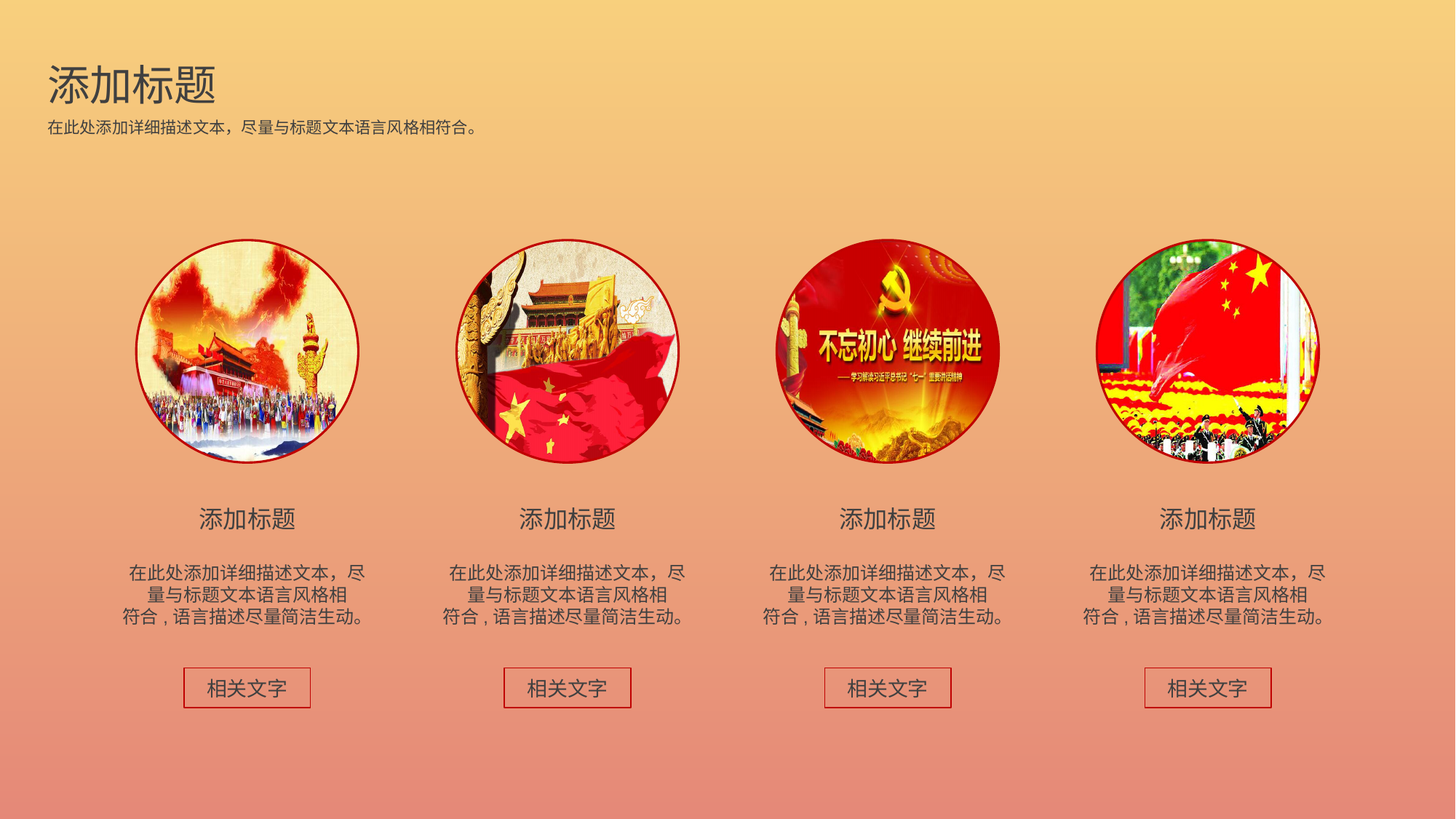

添加标题
在此处添加详细描述文本，尽量与标题文本语言风格相符合。

添加标题

在此处添加详细描述文本，尽量与标题文本语言风格相
符合,语言描述尽量简洁生动。
添加标题

在此处添加详细描述文本，尽量与标题文本语言风格相
符合,语言描述尽量简洁生动。
添加标题

在此处添加详细描述文本，尽量与标题文本语言风格相
符合,语言描述尽量简洁生动。
添加标题

在此处添加详细描述文本，尽量与标题文本语言风格相
符合,语言描述尽量简洁生动。
相关文字
相关文字
相关文字
相关文字